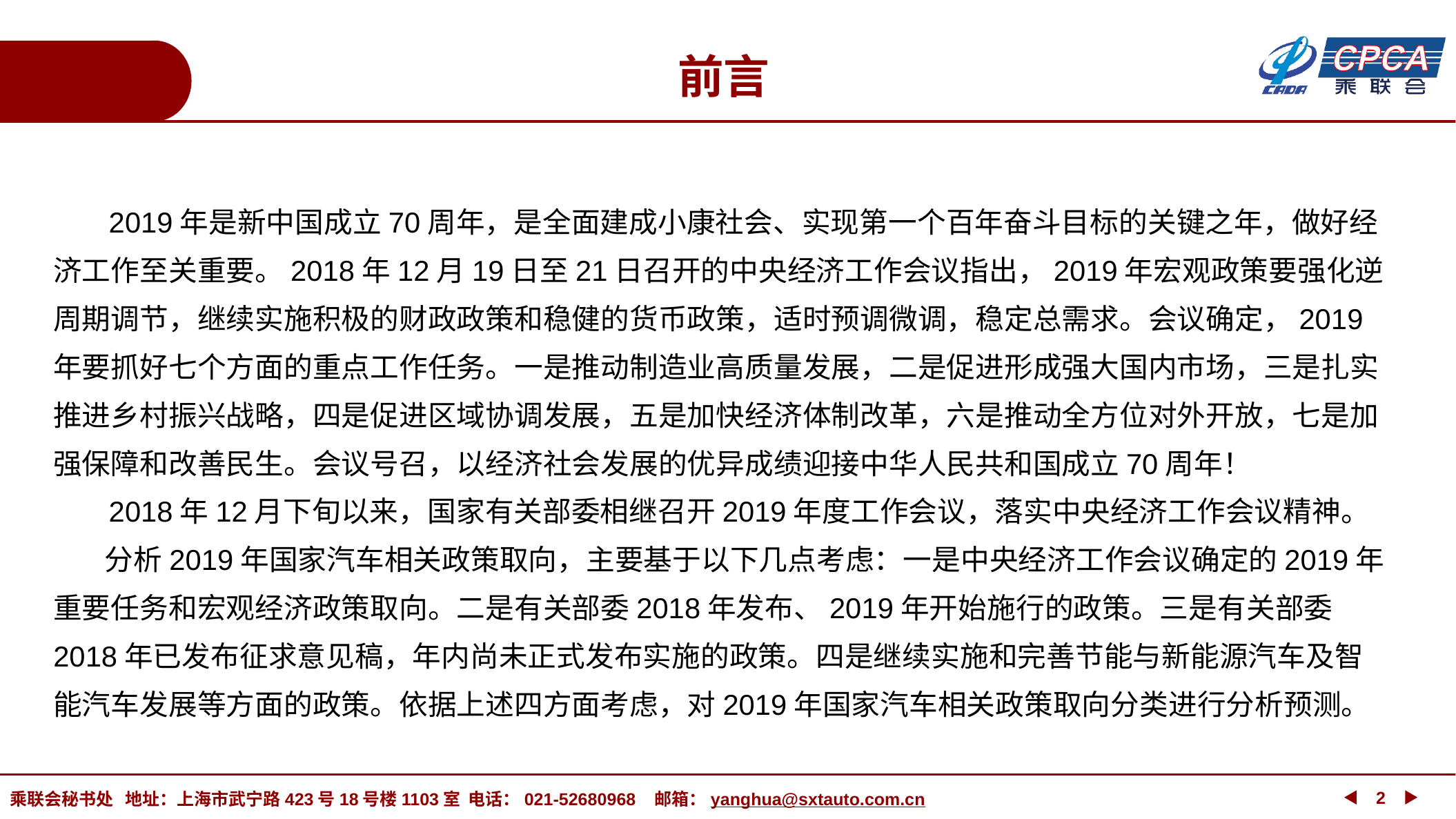

前言

       2019年是新中国成立70周年，是全面建成小康社会、实现第一个百年奋斗目标的关键之年，做好经济工作至关重要。2018年12月19日至21日召开的中央经济工作会议指出，2019年宏观政策要强化逆周期调节，继续实施积极的财政政策和稳健的货币政策，适时预调微调，稳定总需求。会议确定，2019年要抓好七个方面的重点工作任务。一是推动制造业高质量发展，二是促进形成强大国内市场，三是扎实推进乡村振兴战略，四是促进区域协调发展，五是加快经济体制改革，六是推动全方位对外开放，七是加强保障和改善民生。会议号召，以经济社会发展的优异成绩迎接中华人民共和国成立70周年！
       2018年12月下旬以来，国家有关部委相继召开2019年度工作会议，落实中央经济工作会议精神。
       分析2019年国家汽车相关政策取向，主要基于以下几点考虑：一是中央经济工作会议确定的2019年重要任务和宏观经济政策取向。二是有关部委2018年发布、2019年开始施行的政策。三是有关部委2018年已发布征求意见稿，年内尚未正式发布实施的政策。四是继续实施和完善节能与新能源汽车及智能汽车发展等方面的政策。依据上述四方面考虑，对2019年国家汽车相关政策取向分类进行分析预测。